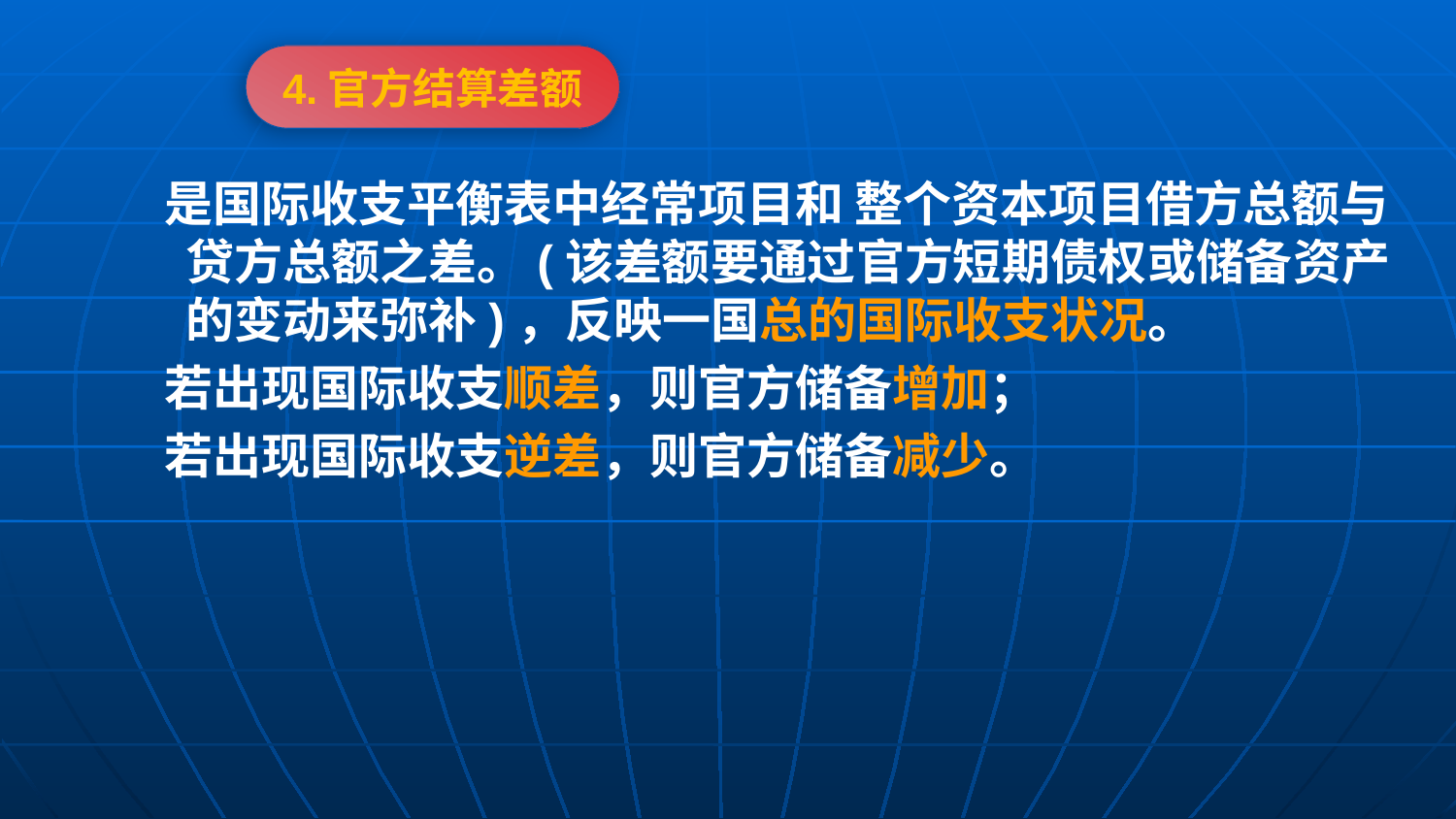

4.官方结算差额

  是国际收支平衡表中经常项目和 整个资本项目借方总额与贷方总额之差。(该差额要通过官方短期债权或储备资产的变动来弥补)，反映一国总的国际收支状况。
  若出现国际收支顺差，则官方储备增加；
  若出现国际收支逆差，则官方储备减少。